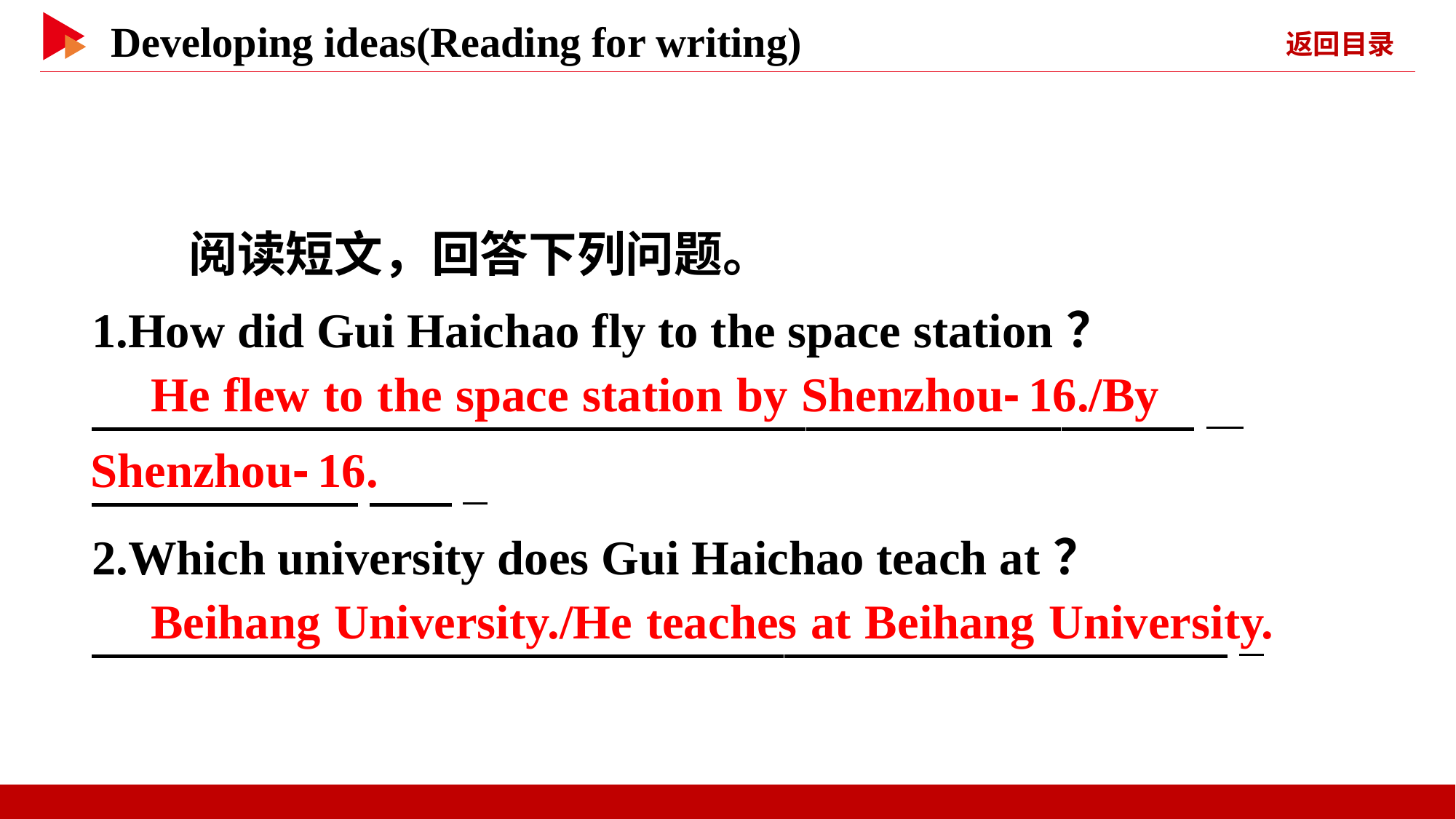

阅读短文，回答下列问题。
1.How did Gui Haichao fly to the space station？
　                                                                                               _
                        　   _
2.Which university does Gui Haichao teach at？
　                                                                                                  _
　He flew to the space station by Shenzhou⁃16./By
Shenzhou⁃16.
　Beihang University./He teaches at Beihang University.